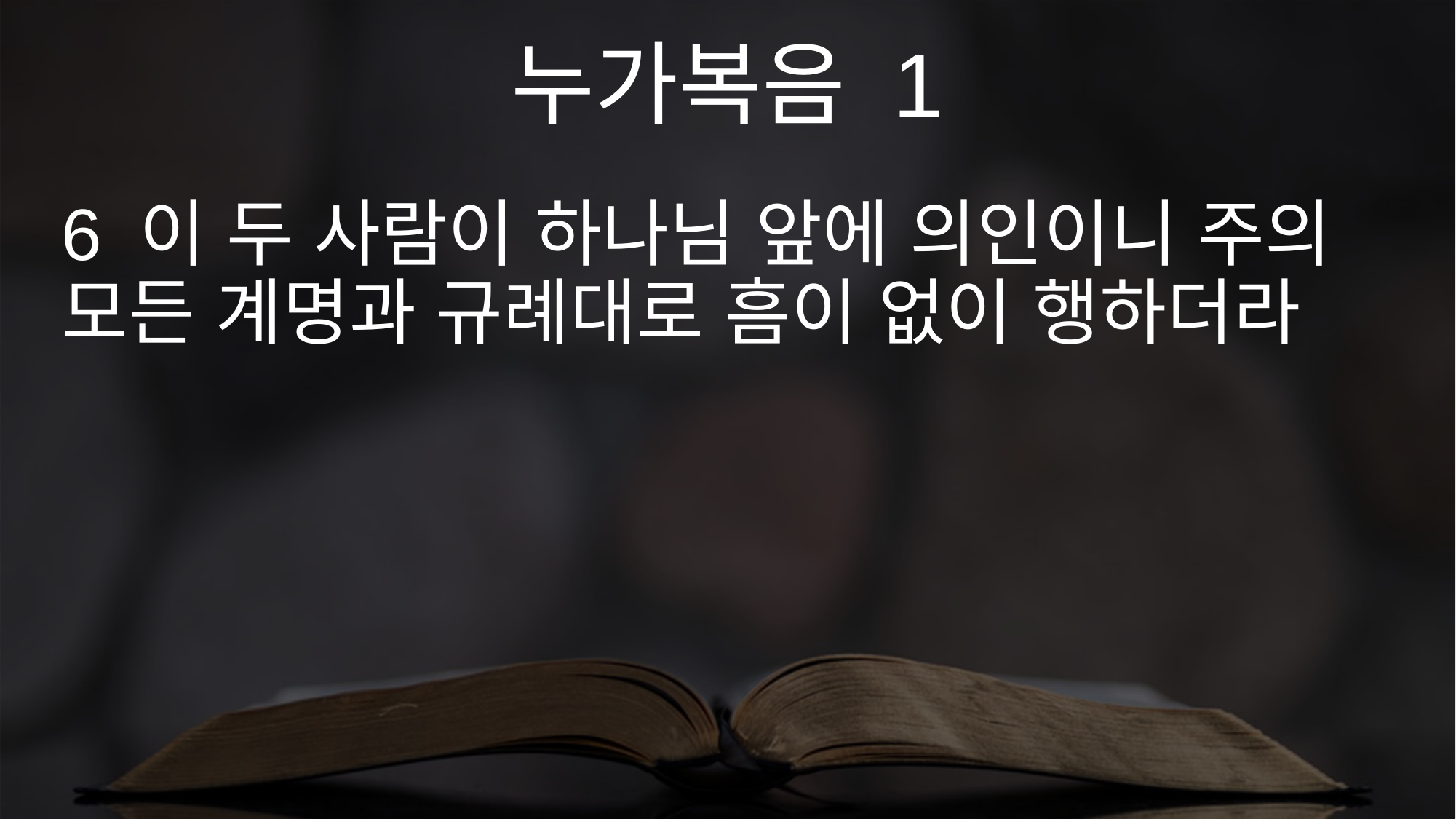

누가복음 1
6 이 두 사람이 하나님 앞에 의인이니 주의 모든 계명과 규례대로 흠이 없이 행하더라